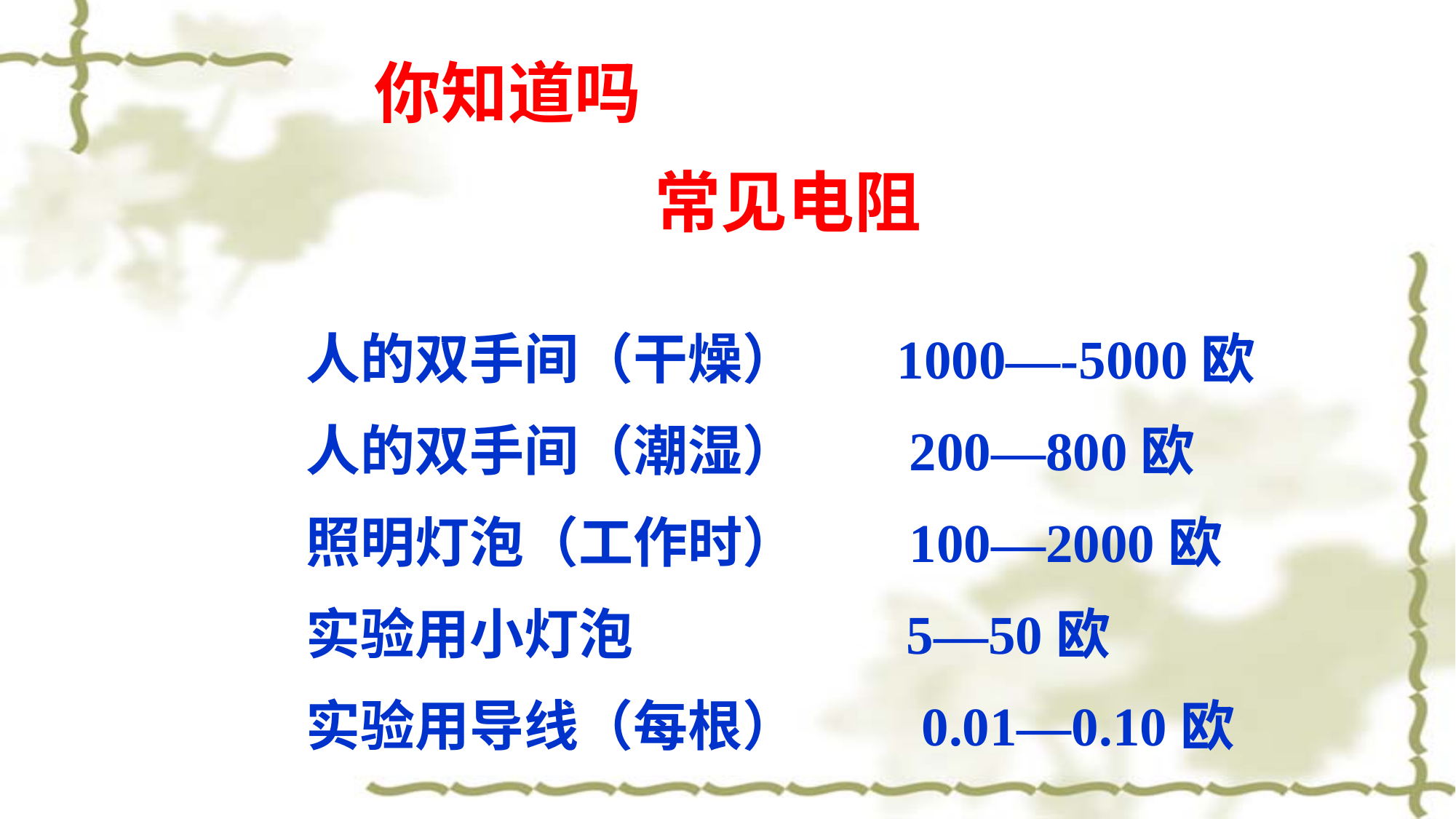

你知道吗

                      常见电阻

人的双手间（干燥）       1000—-5000欧
人的双手间（潮湿）        200—800欧
照明灯泡（工作时）        100—2000欧
实验用小灯泡                     5—50欧
实验用导线（每根）         0.01—0.10欧